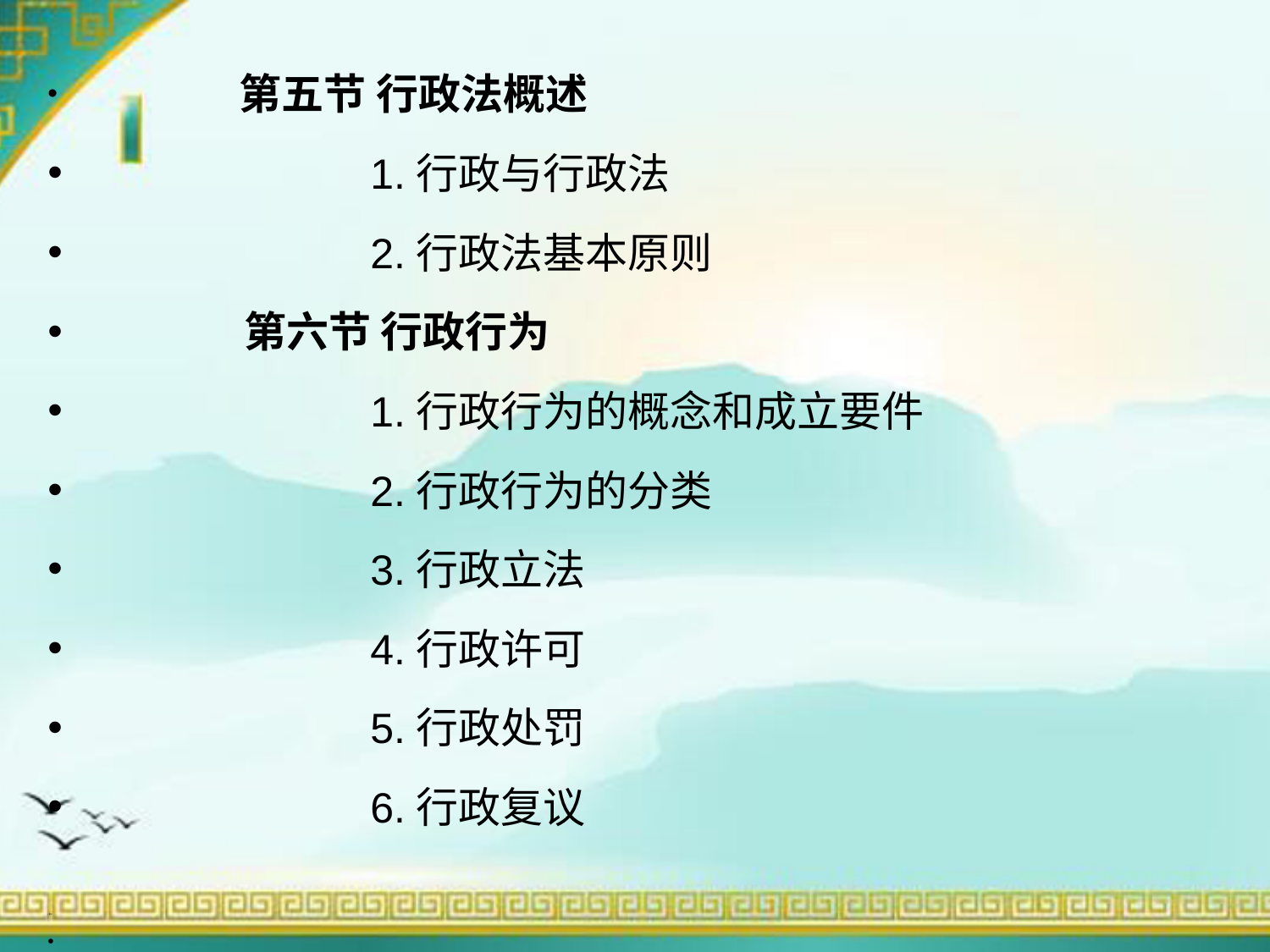

第五节 行政法概述
                          1.行政与行政法
                          2.行政法基本原则
                  第六节 行政行为
                          1.行政行为的概念和成立要件
                          2.行政行为的分类
                          3.行政立法
                          4.行政许可
                          5.行政处罚
                          6.行政复议

 第三

 第三